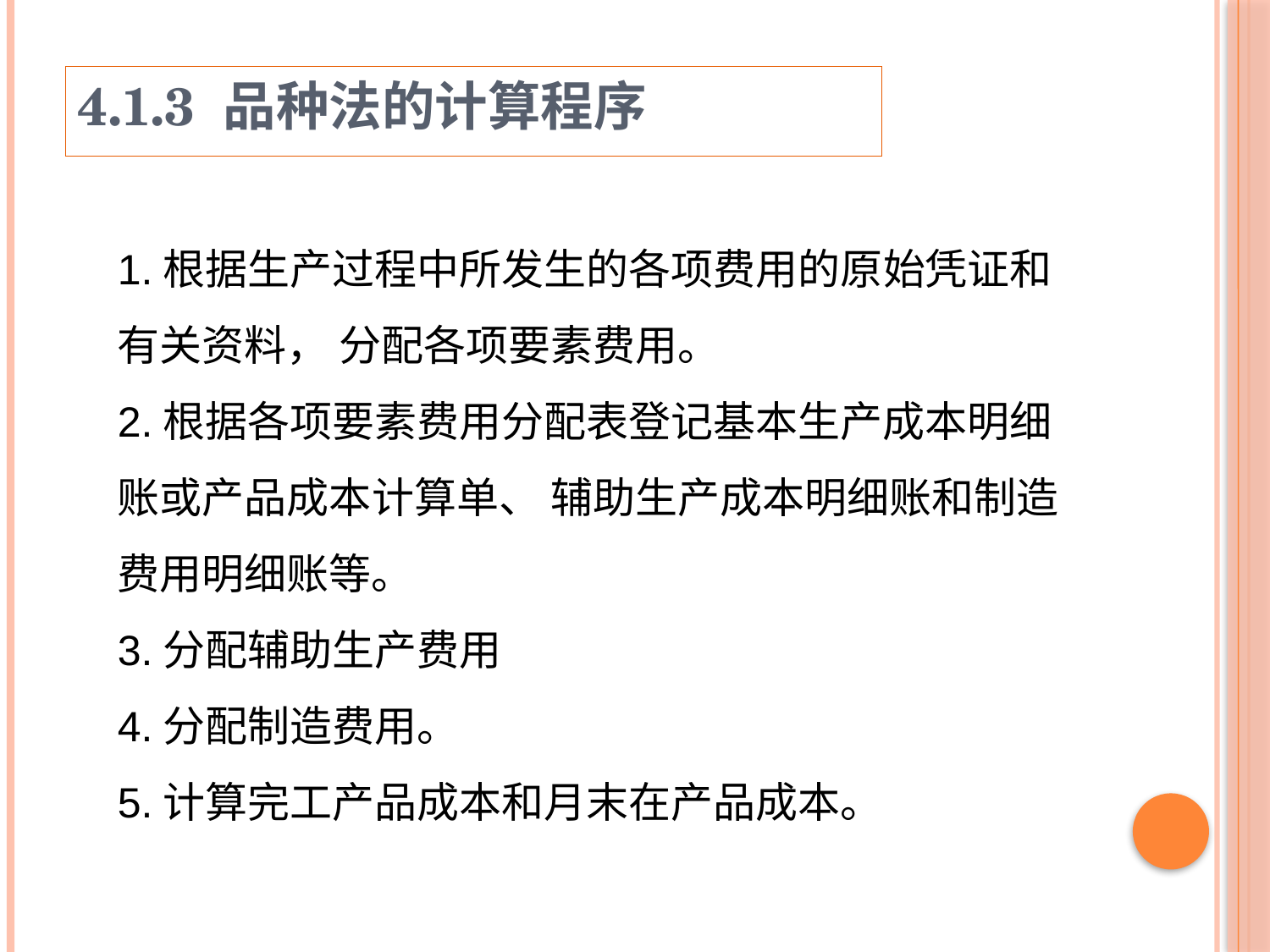

4.1.3 品种法的计算程序

1.根据生产过程中所发生的各项费用的原始凭证和有关资料， 分配各项要素费用。
2.根据各项要素费用分配表登记基本生产成本明细账或产品成本计算单、 辅助生产成本明细账和制造费用明细账等。
3.分配辅助生产费用
4.分配制造费用。
5.计算完工产品成本和月末在产品成本。